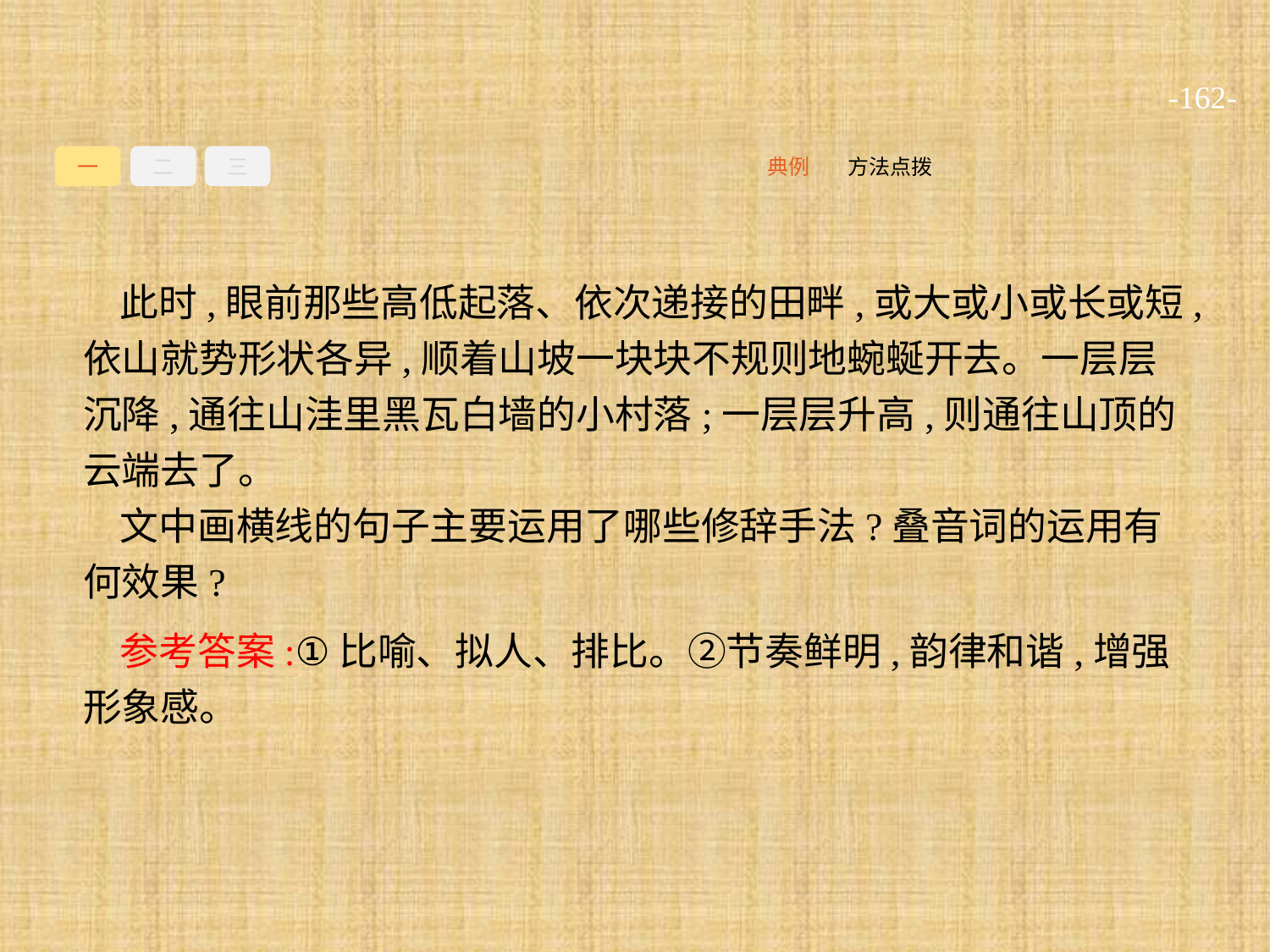

-162-
一
二
三
方法点拨
典例
此时,眼前那些高低起落、依次递接的田畔,或大或小或长或短,依山就势形状各异,顺着山坡一块块不规则地蜿蜒开去。一层层沉降,通往山洼里黑瓦白墙的小村落;一层层升高,则通往山顶的云端去了。
文中画横线的句子主要运用了哪些修辞手法?叠音词的运用有何效果?
参考答案:①比喻、拟人、排比。②节奏鲜明,韵律和谐,增强形象感。